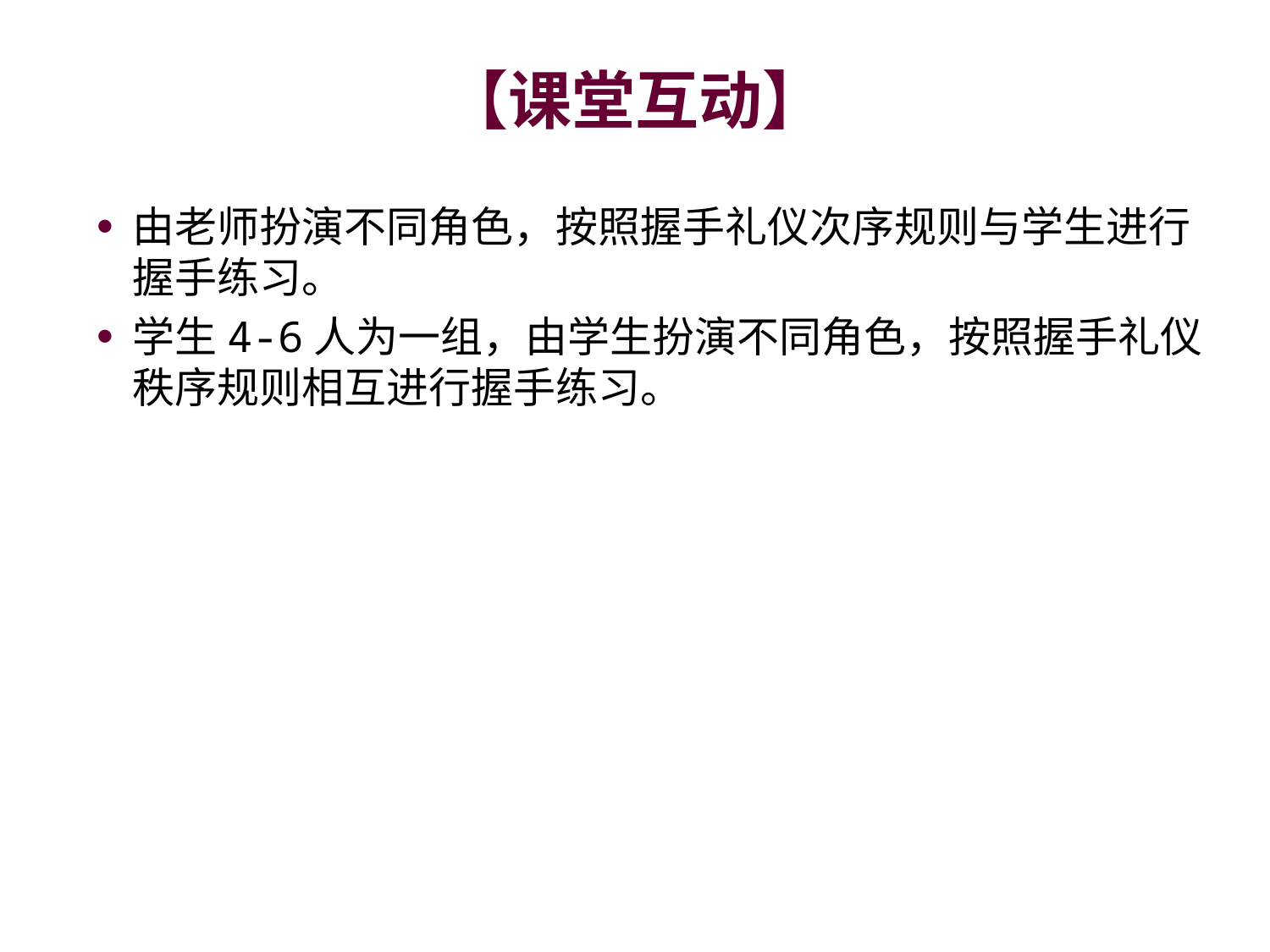

# 【课堂互动】
由老师扮演不同角色，按照握手礼仪次序规则与学生进行握手练习。
学生4-6人为一组，由学生扮演不同角色，按照握手礼仪秩序规则相互进行握手练习。